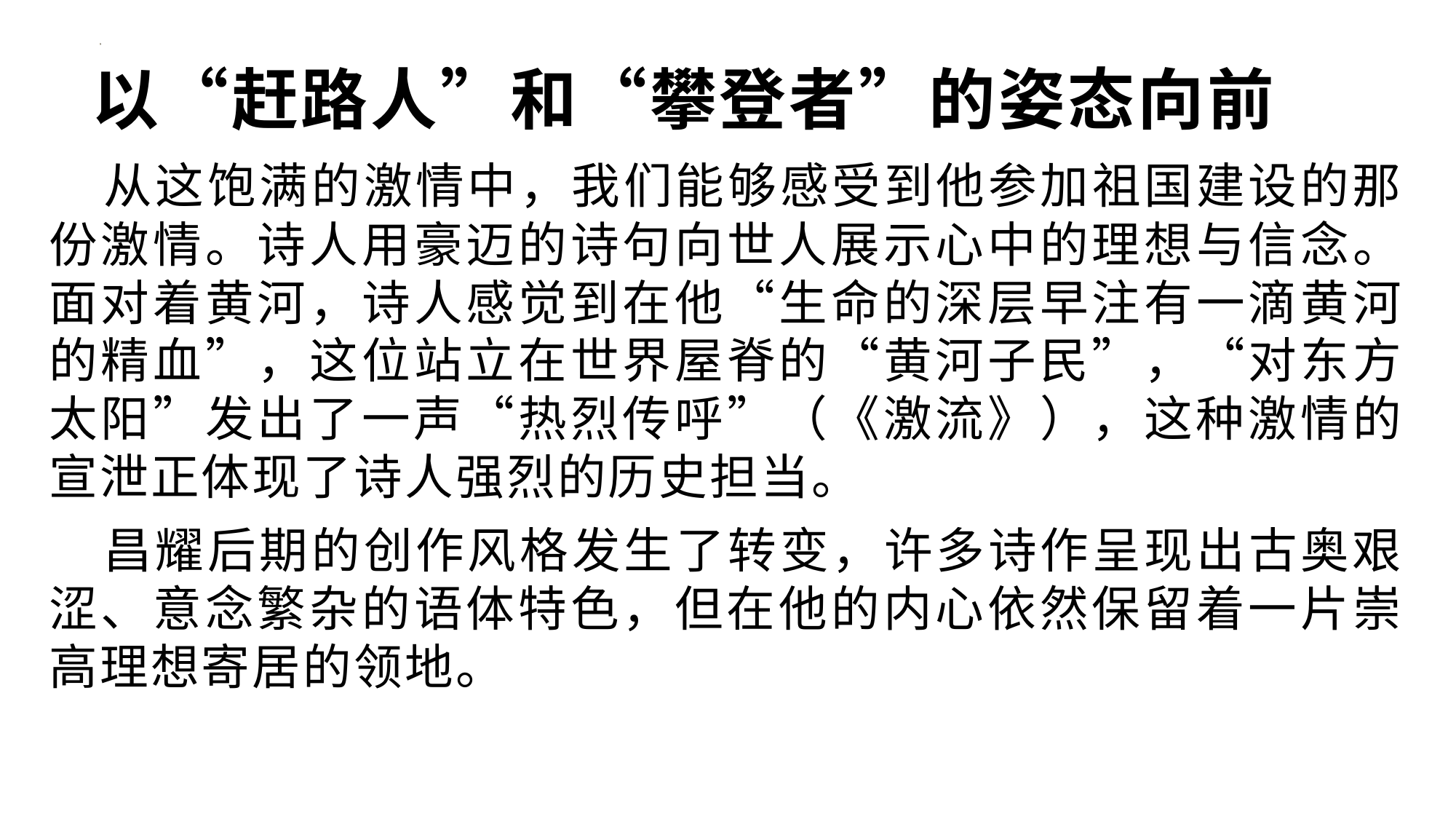

# 以“赶路人”和“攀登者”的姿态向前
从这饱满的激情中，我们能够感受到他参加祖国建设的那份激情。诗人用豪迈的诗句向世人展示心中的理想与信念。面对着黄河，诗人感觉到在他“生命的深层早注有一滴黄河的精血”，这位站立在世界屋脊的“黄河子民”，“对东方太阳”发出了一声“热烈传呼”（《激流》），这种激情的宣泄正体现了诗人强烈的历史担当。
昌耀后期的创作风格发生了转变，许多诗作呈现出古奥艰涩、意念繁杂的语体特色，但在他的内心依然保留着一片崇高理想寄居的领地。